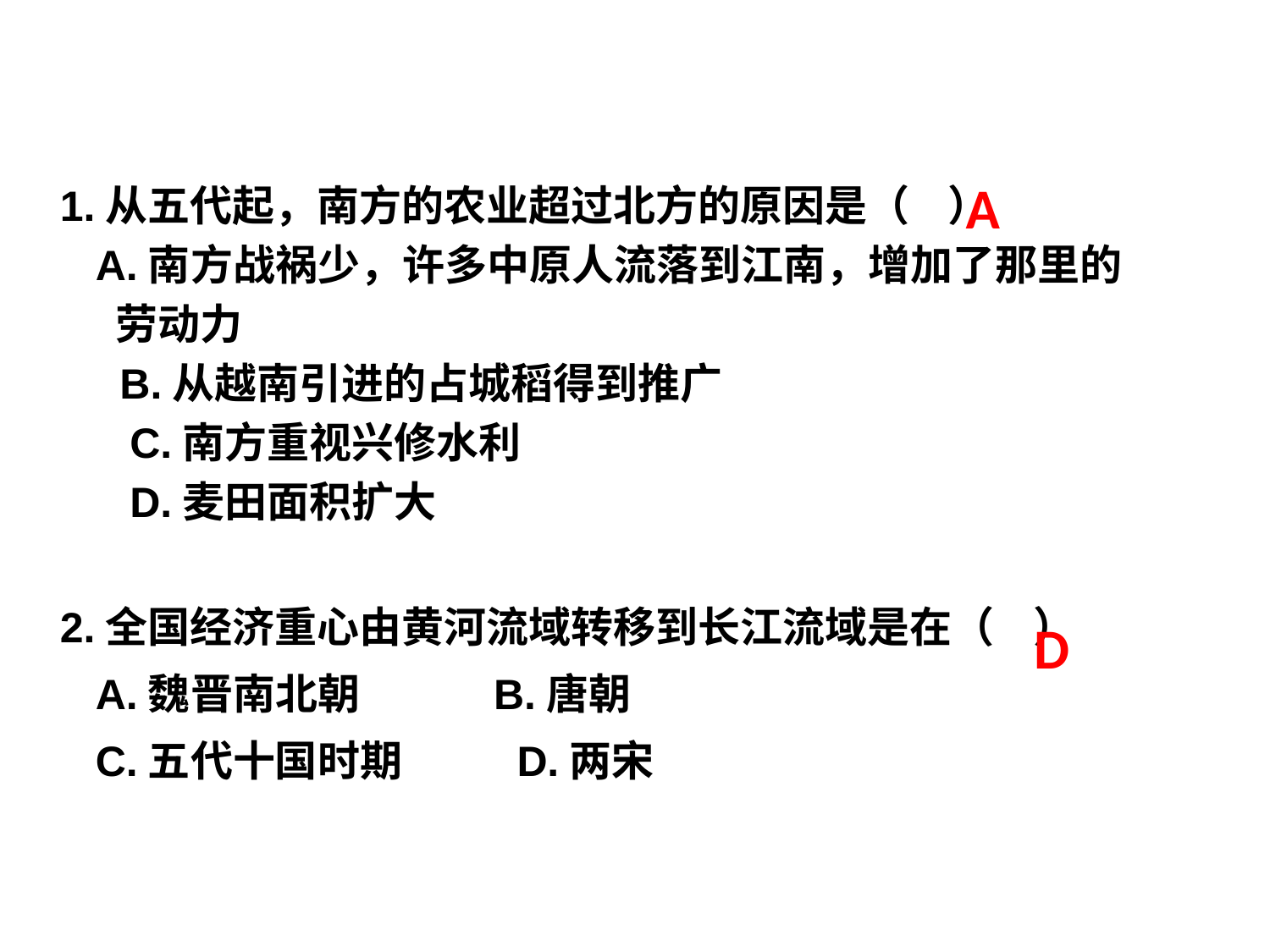

A
 1.从五代起，南方的农业超过北方的原因是（    ）
    A.南方战祸少，许多中原人流落到江南，增加了那里的
      劳动力
　  B.从越南引进的占城稻得到推广
 　 C.南方重视兴修水利
  　D.麦田面积扩大

 2.全国经济重心由黄河流域转移到长江流域是在（    ）
    A.魏晋南北朝             B.唐朝
    C.五代十国时期           D.两宋

D